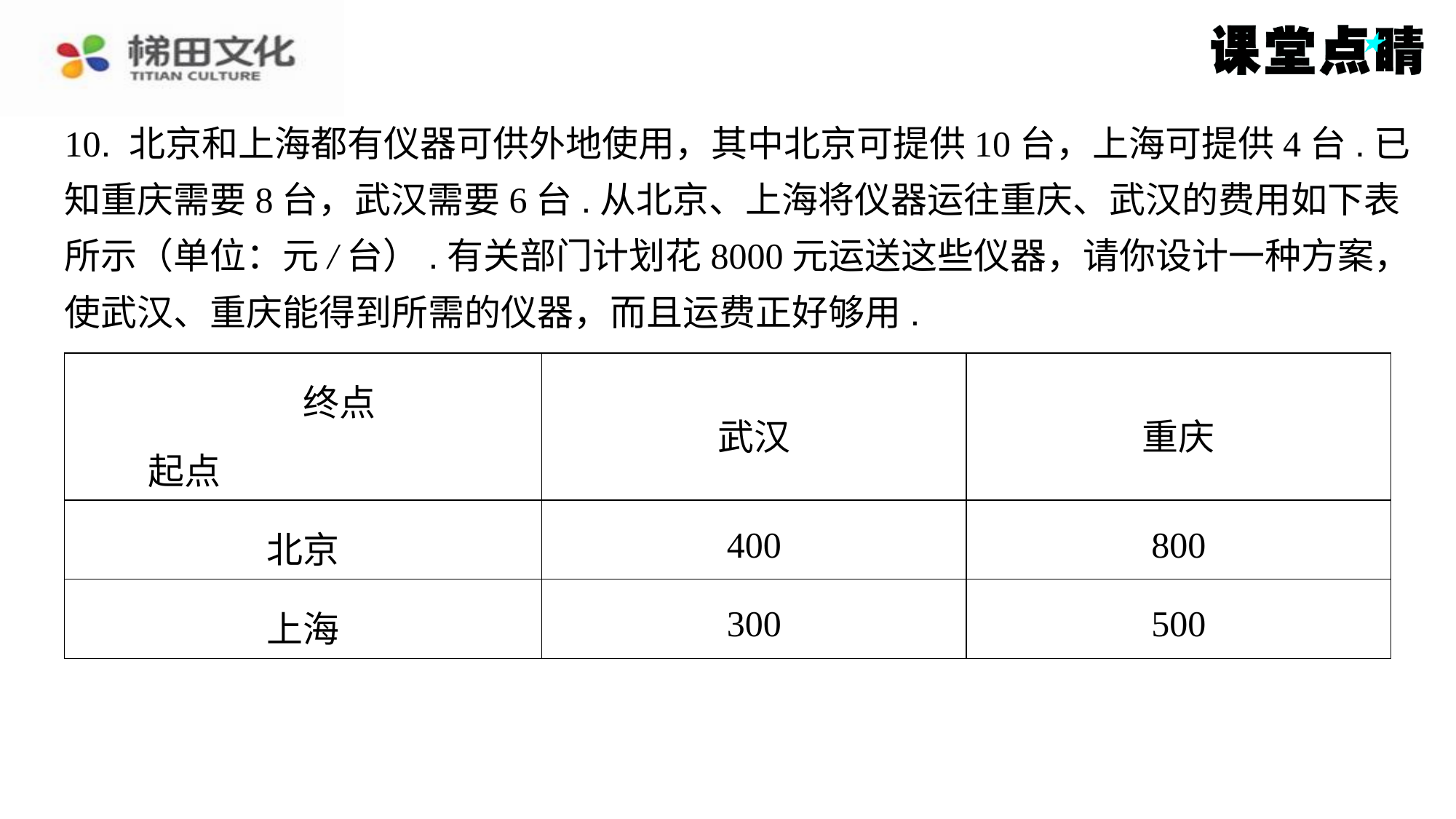

10. 北京和上海都有仪器可供外地使用，其中北京可提供10台，上海可提供4台.已
知重庆需要8台，武汉需要6台.从北京、上海将仪器运往重庆、武汉的费用如下表
所示（单位：元/台）.有关部门计划花8000元运送这些仪器，请你设计一种方案，
使武汉、重庆能得到所需的仪器，而且运费正好够用.
| 终点 起点 | 武汉 | 重庆 |
| --- | --- | --- |
| 北京 | 400 | 800 |
| 上海 | 300 | 500 |